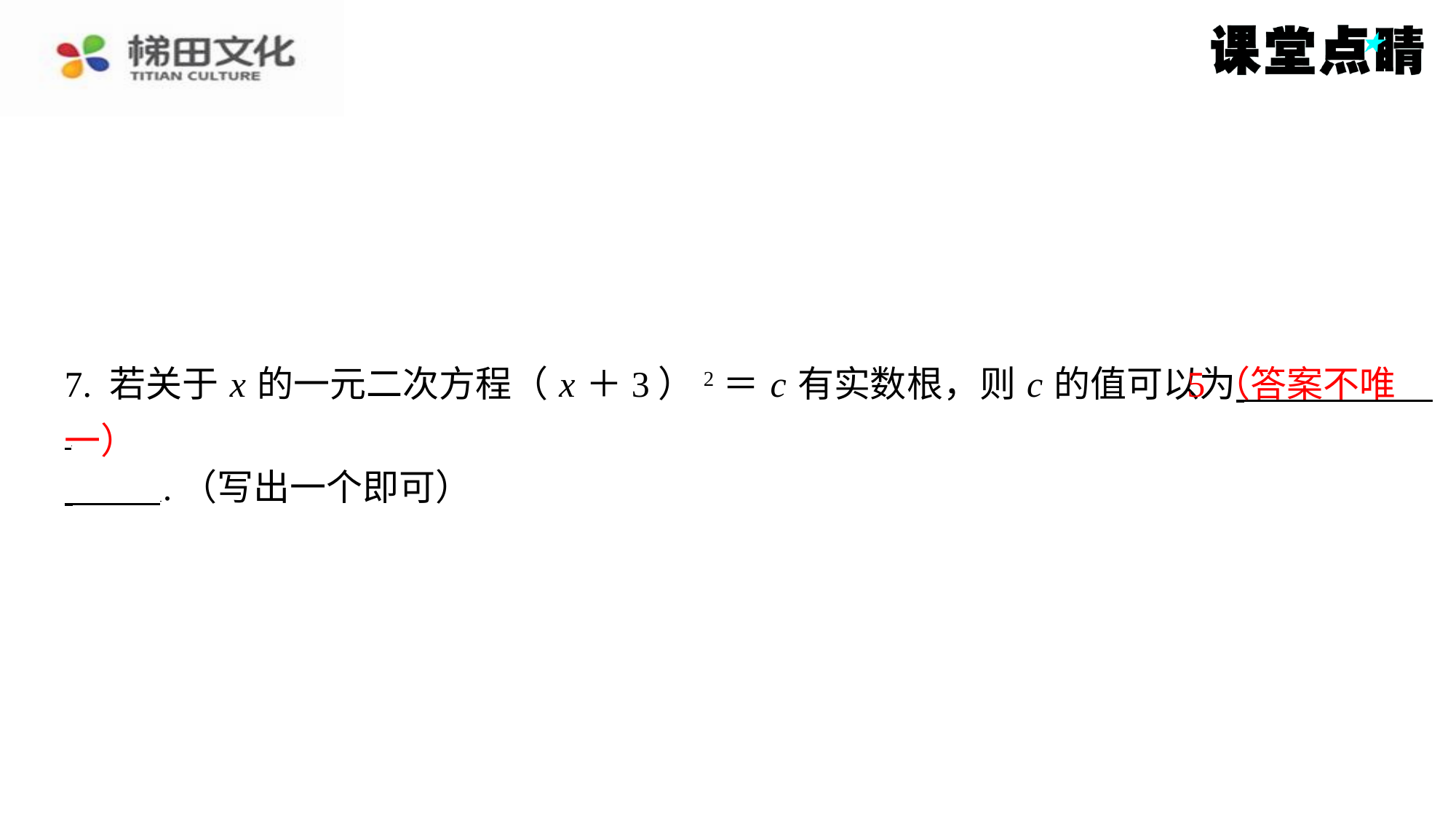

5（答案不唯
7. 若关于 x 的一元二次方程（ x ＋3）2＝ c 有实数根，则 c 的值可以为                                ⁠
               .（写出一个即可）
一）